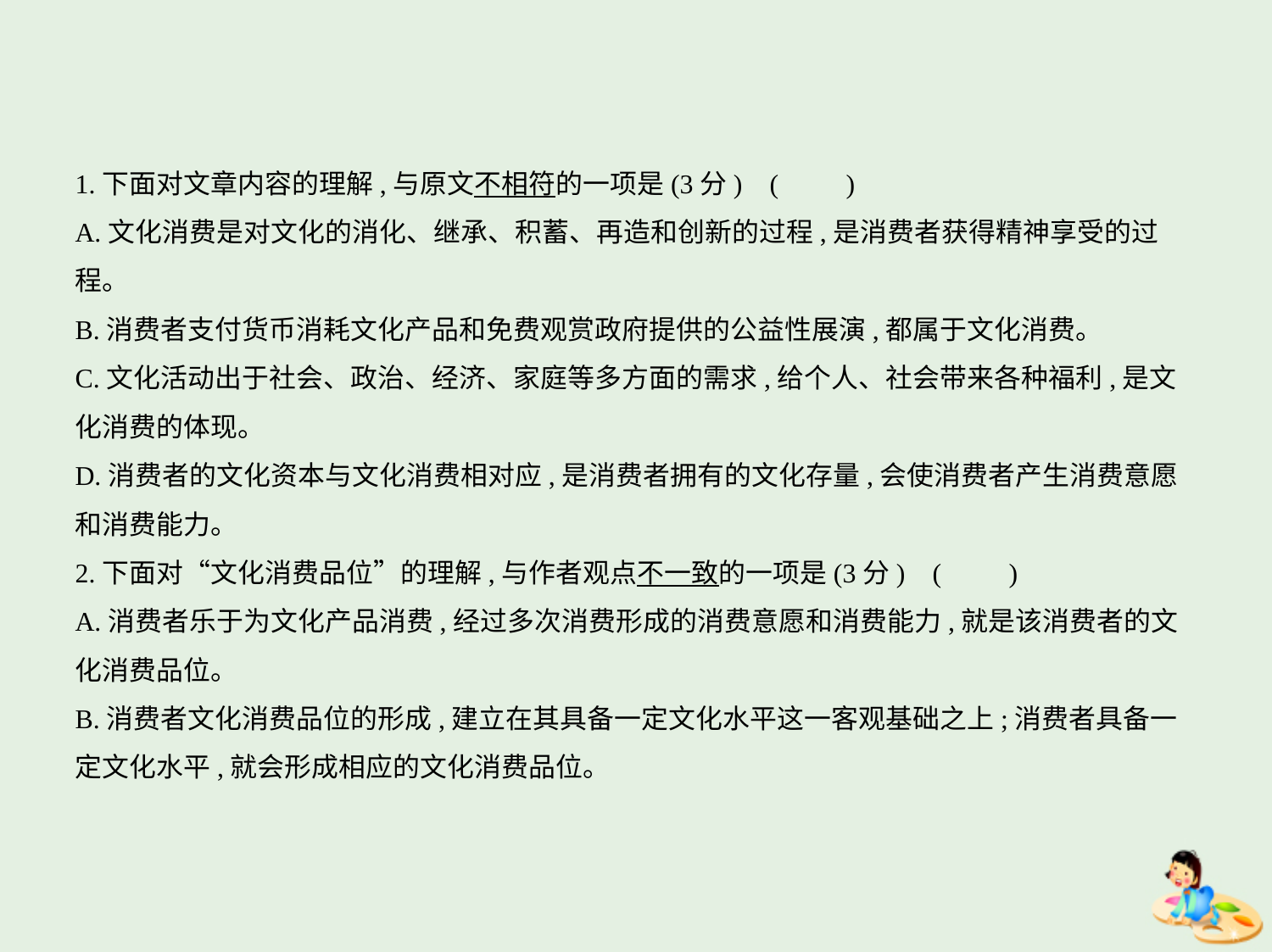

1.下面对文章内容的理解,与原文不相符的一项是(3分) (　　)
A.文化消费是对文化的消化、继承、积蓄、再造和创新的过程,是消费者获得精神享受的过
程。
B.消费者支付货币消耗文化产品和免费观赏政府提供的公益性展演,都属于文化消费。
C.文化活动出于社会、政治、经济、家庭等多方面的需求,给个人、社会带来各种福利,是文
化消费的体现。
D.消费者的文化资本与文化消费相对应,是消费者拥有的文化存量,会使消费者产生消费意愿
和消费能力。
2.下面对“文化消费品位”的理解,与作者观点不一致的一项是(3分) (　　)
A.消费者乐于为文化产品消费,经过多次消费形成的消费意愿和消费能力,就是该消费者的文
化消费品位。
B.消费者文化消费品位的形成,建立在其具备一定文化水平这一客观基础之上;消费者具备一
定文化水平,就会形成相应的文化消费品位。